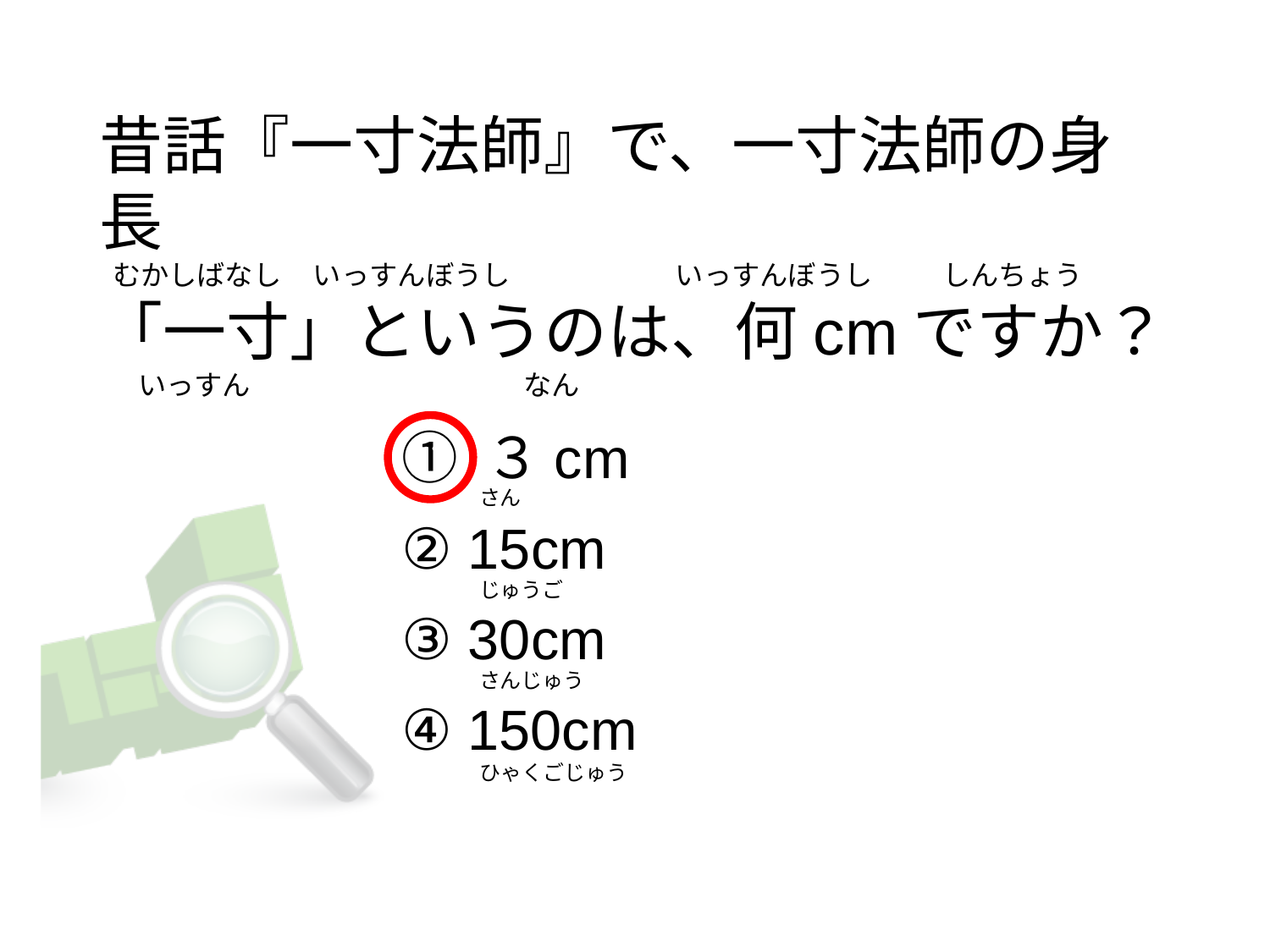

昔話『一寸法師』で、一寸法師の身長
 むかしばなし     いっすんぼうし                          いっすんぼうし           しんちょう
「一寸」というのは、何cmですか？
     いっすん                                           なん
…..
① ３cm
② 15cm
③ 30cm
④ 150cm
さん
じゅうご
さんじゅう
ひゃくごじゅう